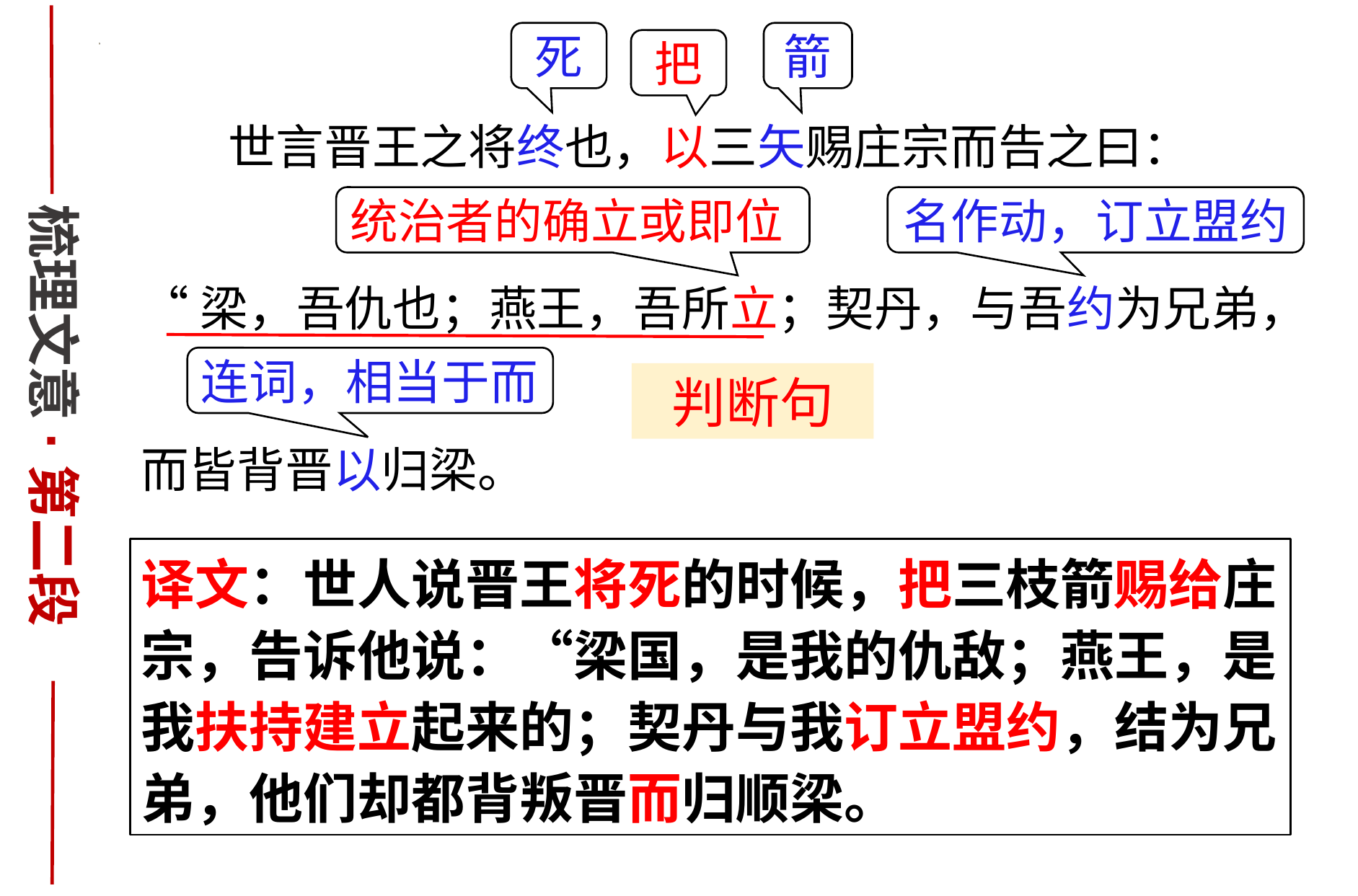

死
箭
把
       世言晋王之将终也，以三矢赐庄宗而告之曰：

“梁，吾仇也；燕王，吾所立；契丹，与吾约为兄弟，

而皆背晋以归梁。
统治者的确立或即位
名作动，订立盟约
梳理文意·第二段
连词，相当于而
判断句
译文：世人说晋王将死的时候，把三枝箭赐给庄宗，告诉他说：“梁国，是我的仇敌；燕王，是我扶持建立起来的；契丹与我订立盟约，结为兄弟，他们却都背叛晋而归顺梁。